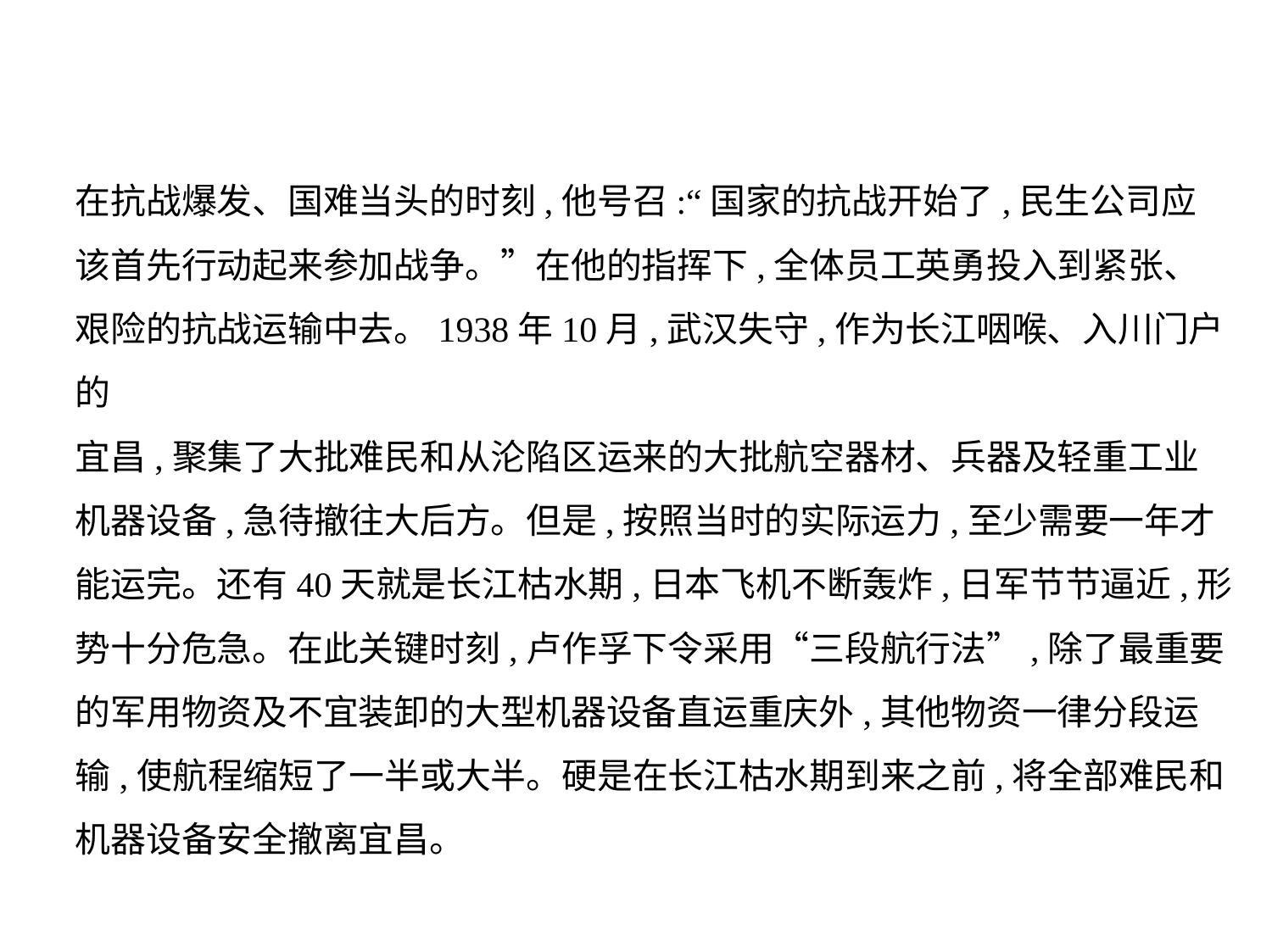

在抗战爆发、国难当头的时刻,他号召:“国家的抗战开始了,民生公司应
该首先行动起来参加战争。”在他的指挥下,全体员工英勇投入到紧张、
艰险的抗战运输中去。1938年10月,武汉失守,作为长江咽喉、入川门户的
宜昌,聚集了大批难民和从沦陷区运来的大批航空器材、兵器及轻重工业
机器设备,急待撤往大后方。但是,按照当时的实际运力,至少需要一年才
能运完。还有40天就是长江枯水期,日本飞机不断轰炸,日军节节逼近,形
势十分危急。在此关键时刻,卢作孚下令采用“三段航行法”,除了最重要
的军用物资及不宜装卸的大型机器设备直运重庆外,其他物资一律分段运
输,使航程缩短了一半或大半。硬是在长江枯水期到来之前,将全部难民和
机器设备安全撤离宜昌。